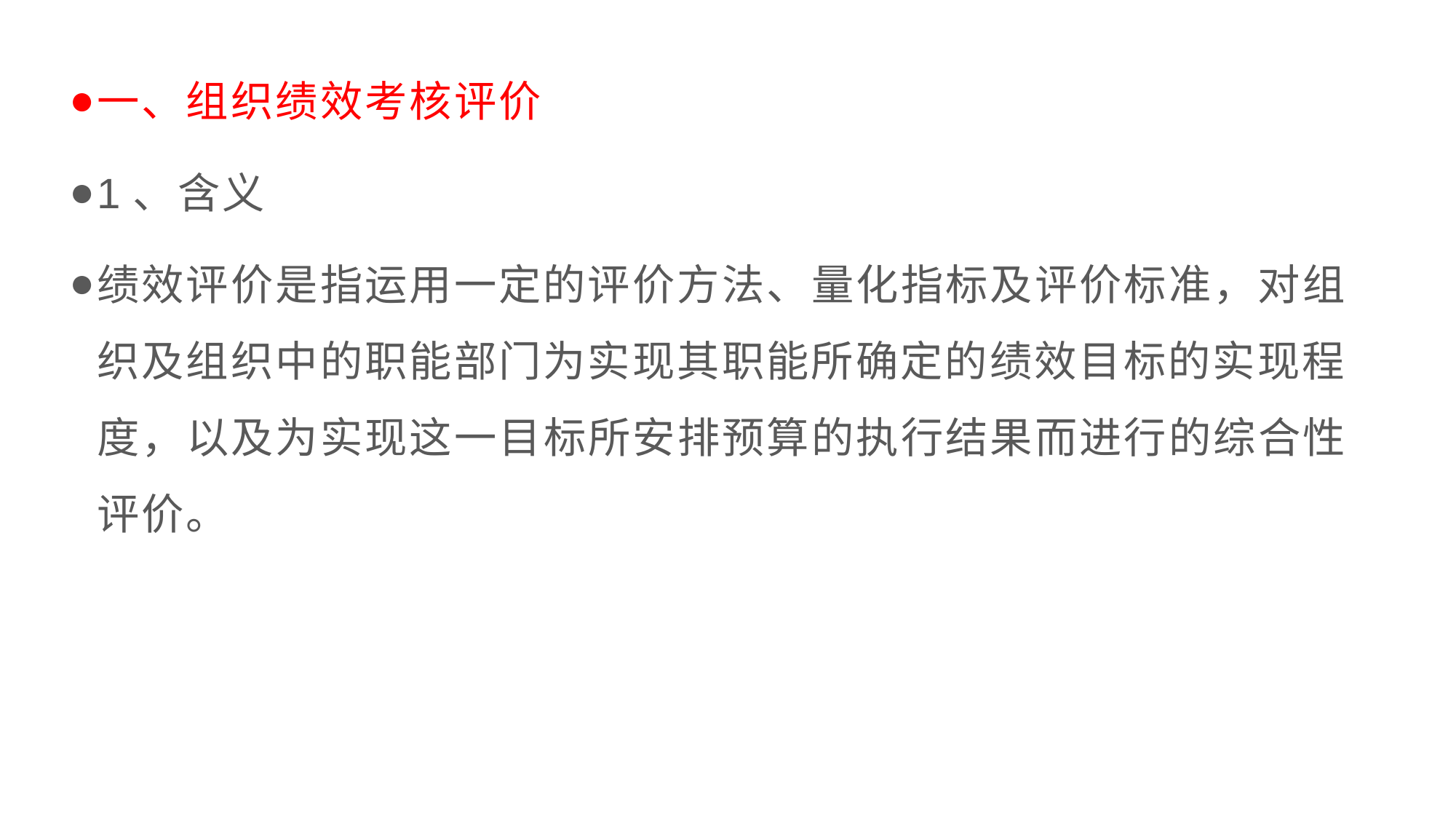

一、组织绩效考核评价
1、含义
绩效评价是指运用一定的评价方法、量化指标及评价标准，对组织及组织中的职能部门为实现其职能所确定的绩效目标的实现程度，以及为实现这一目标所安排预算的执行结果而进行的综合性评价。